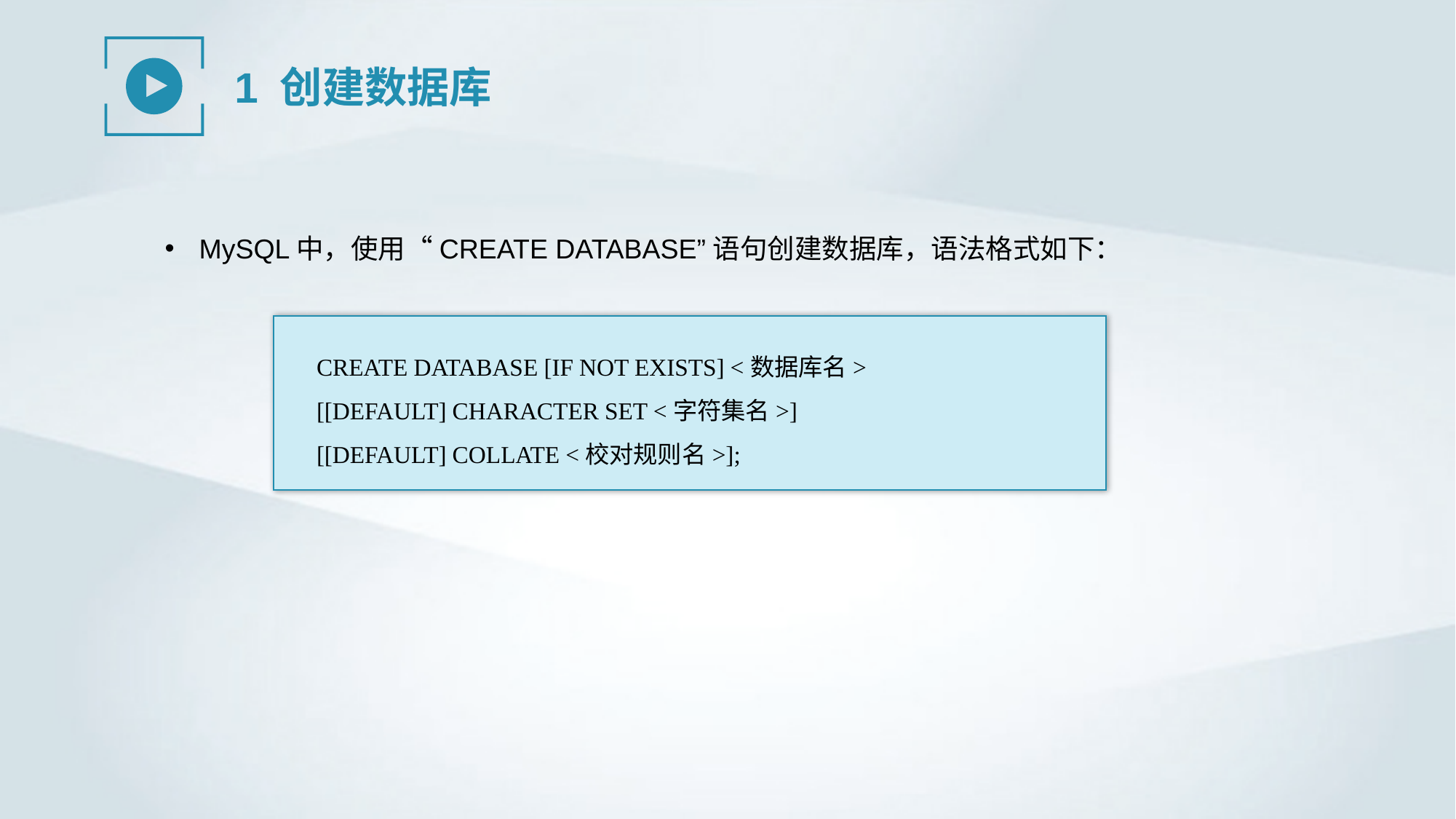

1 创建数据库
MySQL中，使用“CREATE DATABASE”语句创建数据库，语法格式如下：
CREATE DATABASE [IF NOT EXISTS] <数据库名>
[[DEFAULT] CHARACTER SET <字符集名>]
[[DEFAULT] COLLATE <校对规则名>];